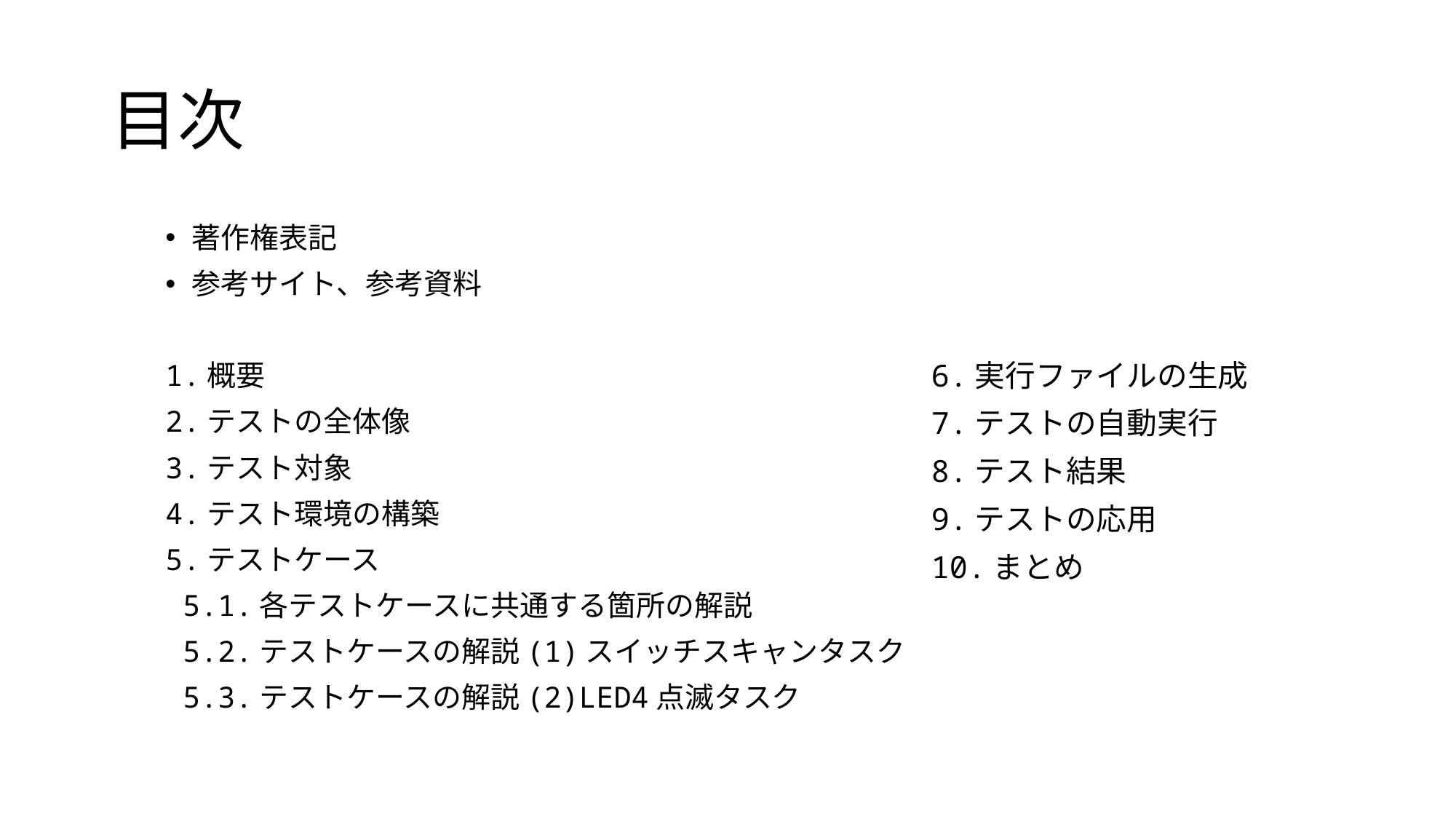

# 目次
著作権表記
参考サイト、参考資料

1.概要
2.テストの全体像
3.テスト対象
4.テスト環境の構築
5.テストケース
 5.1.各テストケースに共通する箇所の解説
 5.2.テストケースの解説(1)スイッチスキャンタスク
 5.3.テストケースの解説(2)LED4点滅タスク
6.実行ファイルの生成
7.テストの自動実行
8.テスト結果
9.テストの応用
10.まとめ